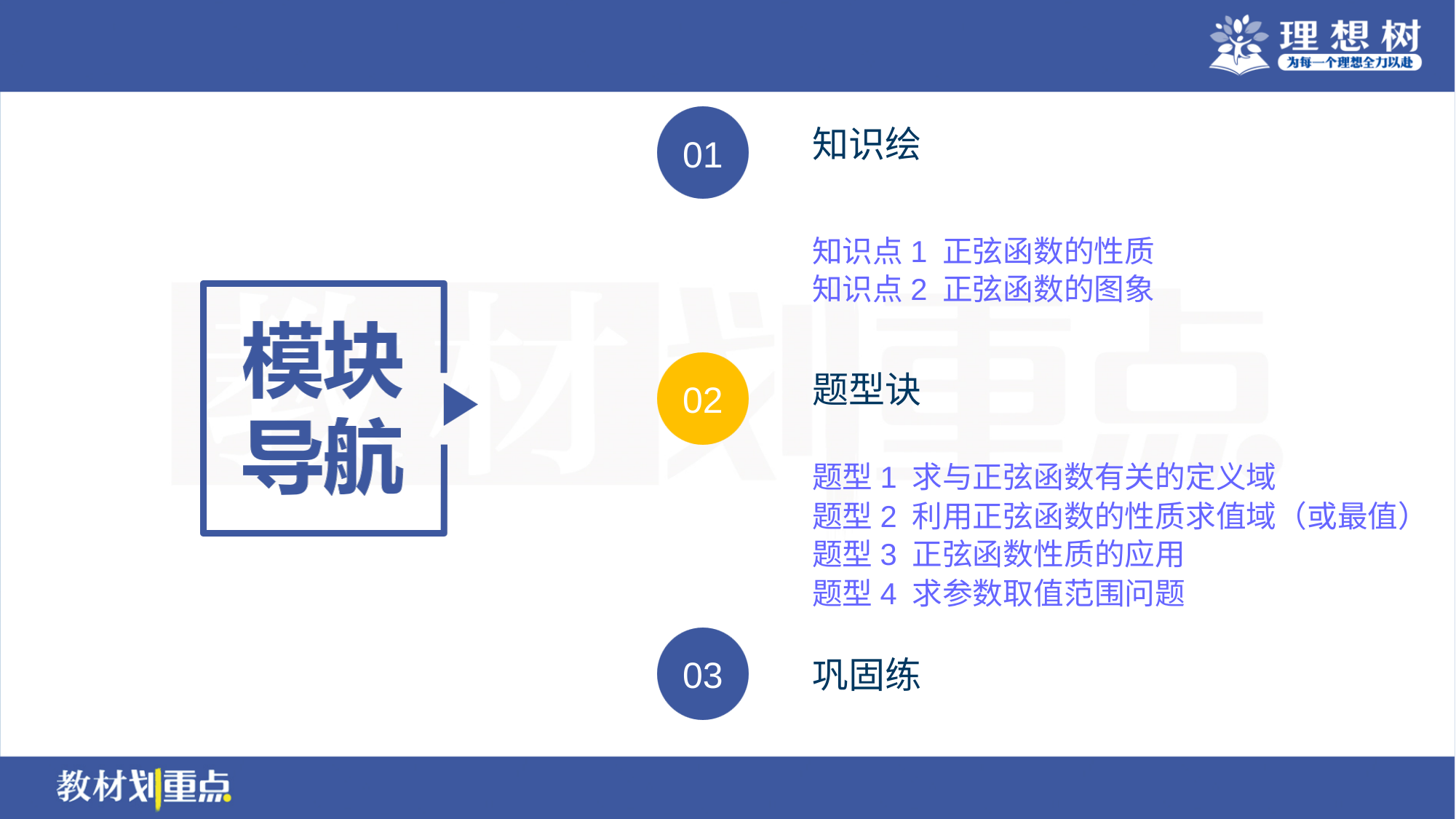

知识点1 正弦函数的性质
知识点2 正弦函数的图象
题型1 求与正弦函数有关的定义域
题型2 利用正弦函数的性质求值域（或最值）
题型3 正弦函数性质的应用
题型4 求参数取值范围问题